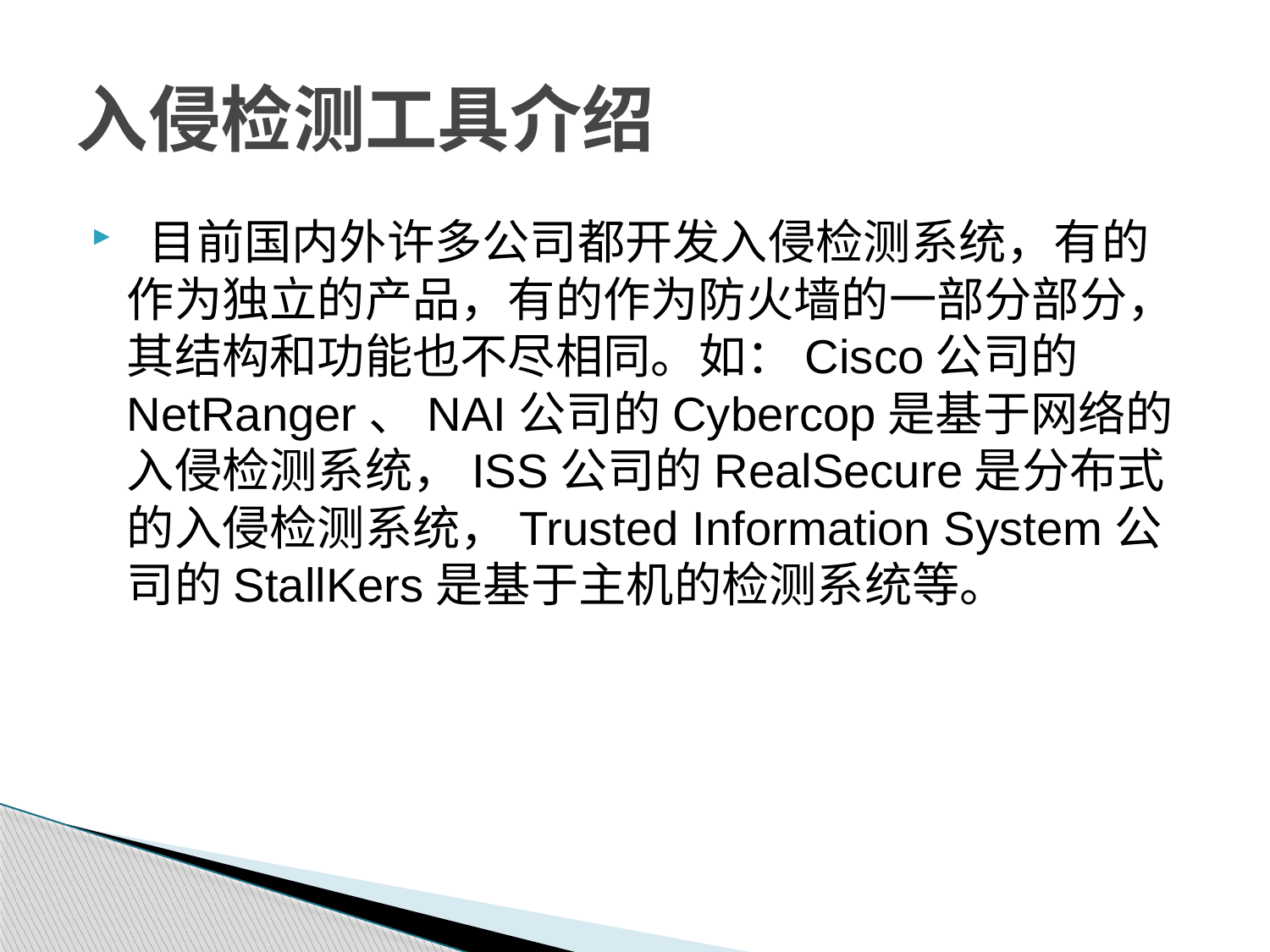

# 入侵检测工具介绍
 目前国内外许多公司都开发入侵检测系统，有的作为独立的产品，有的作为防火墙的一部分部分，其结构和功能也不尽相同。如：Cisco公司的NetRanger、NAI公司的Cybercop是基于网络的入侵检测系统，ISS公司的RealSecure是分布式的入侵检测系统，Trusted Information System公司的StallKers是基于主机的检测系统等。